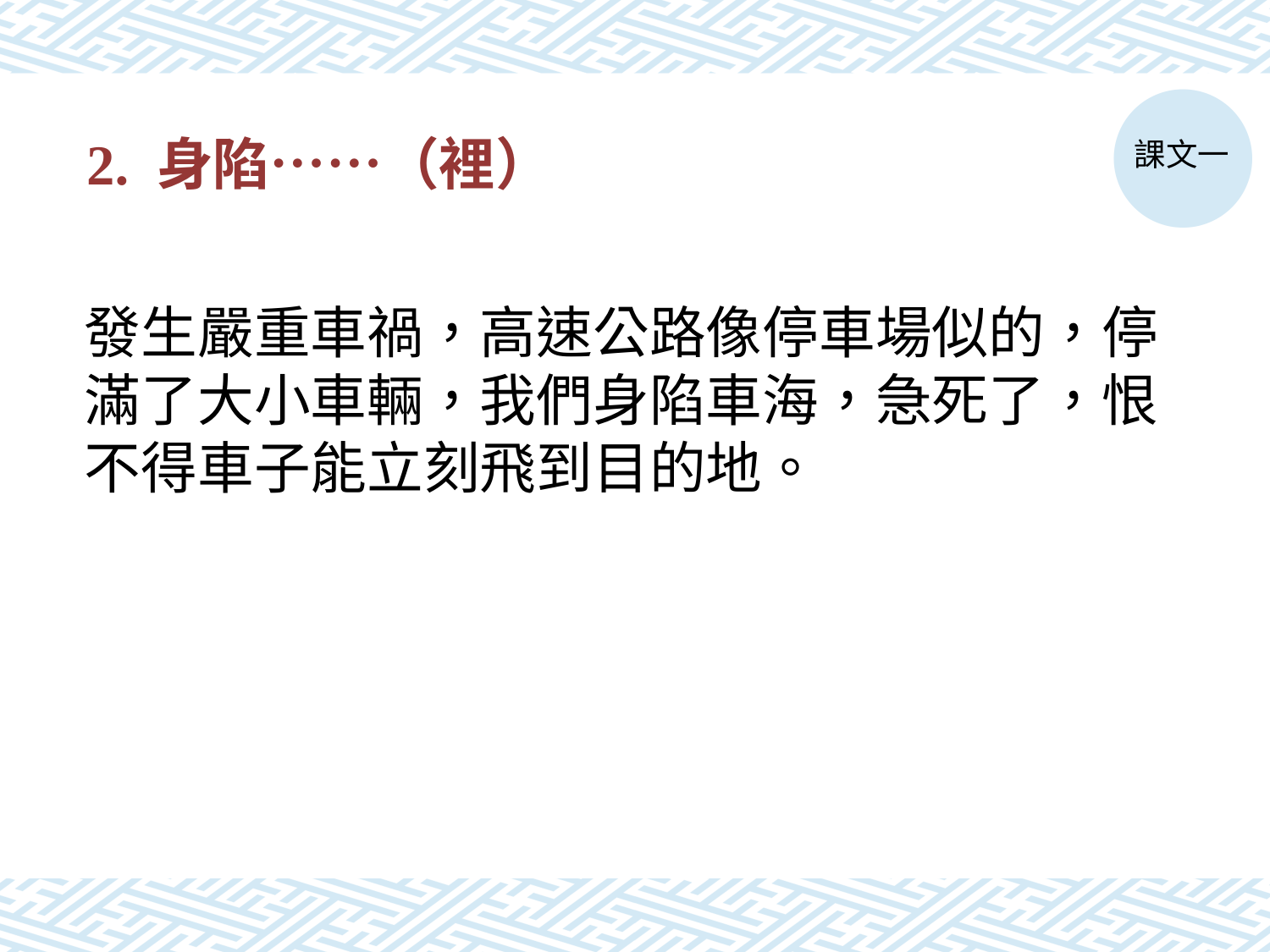

課文一
# 2. 身陷……（裡）

發生嚴重車禍，高速公路像停車場似的，停滿了大小車輛，我們身陷車海，急死了，恨不得車子能立刻飛到目的地。